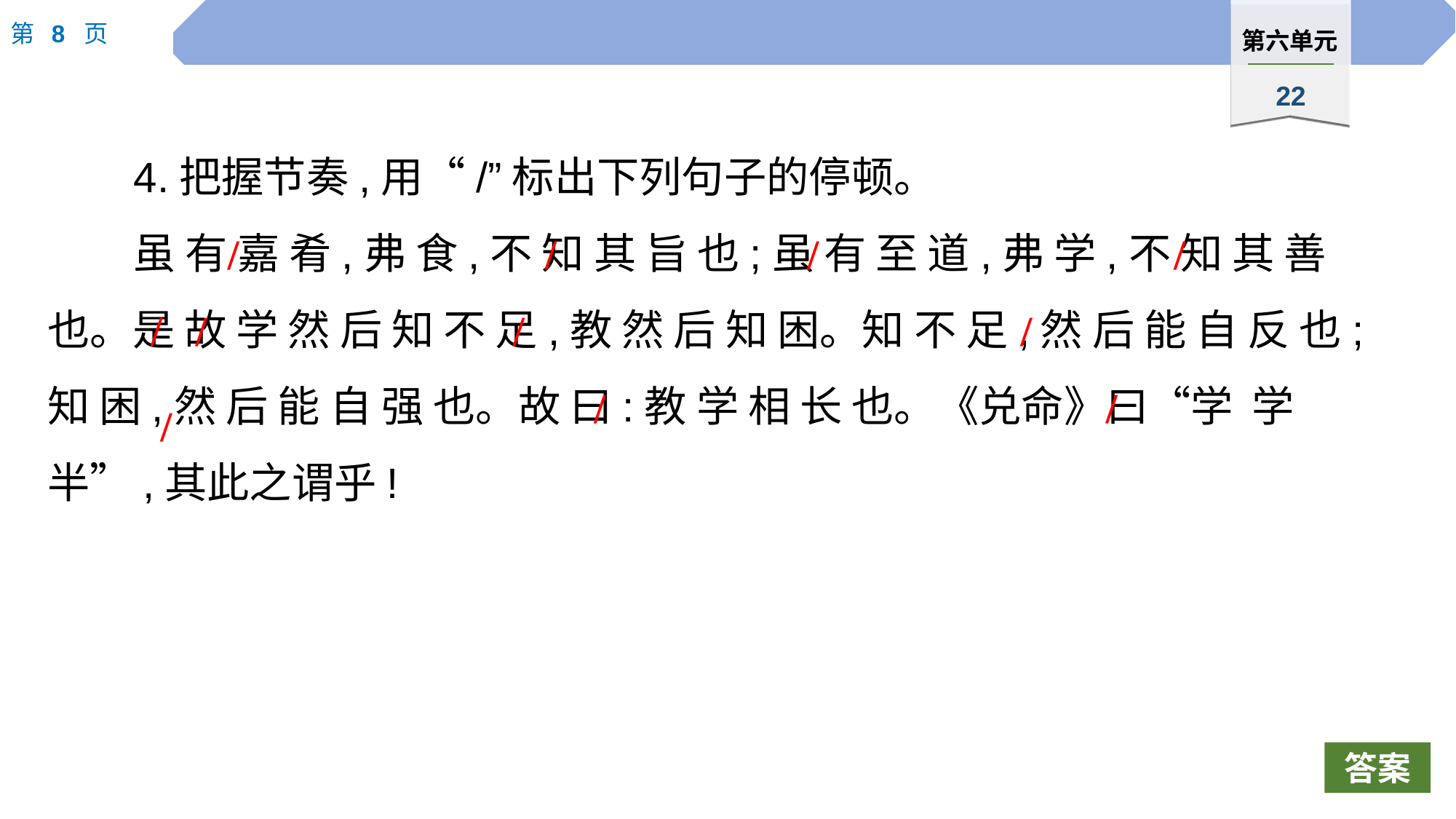

4.把握节奏,用“/”标出下列句子的停顿。
虽 有 嘉 肴,弗 食,不 知 其 旨 也;虽 有 至 道,弗 学,不 知 其 善 也。是 故 学 然 后 知 不 足,教 然 后 知 困。知 不 足,然 后 能 自 反 也;知 困,然 后 能 自 强 也。故 曰:教 学 相 长 也。《兑命》曰“学  学半”,其此之谓乎!
/                             /

/                              /
/   /                             /
/
/
/
/
答案